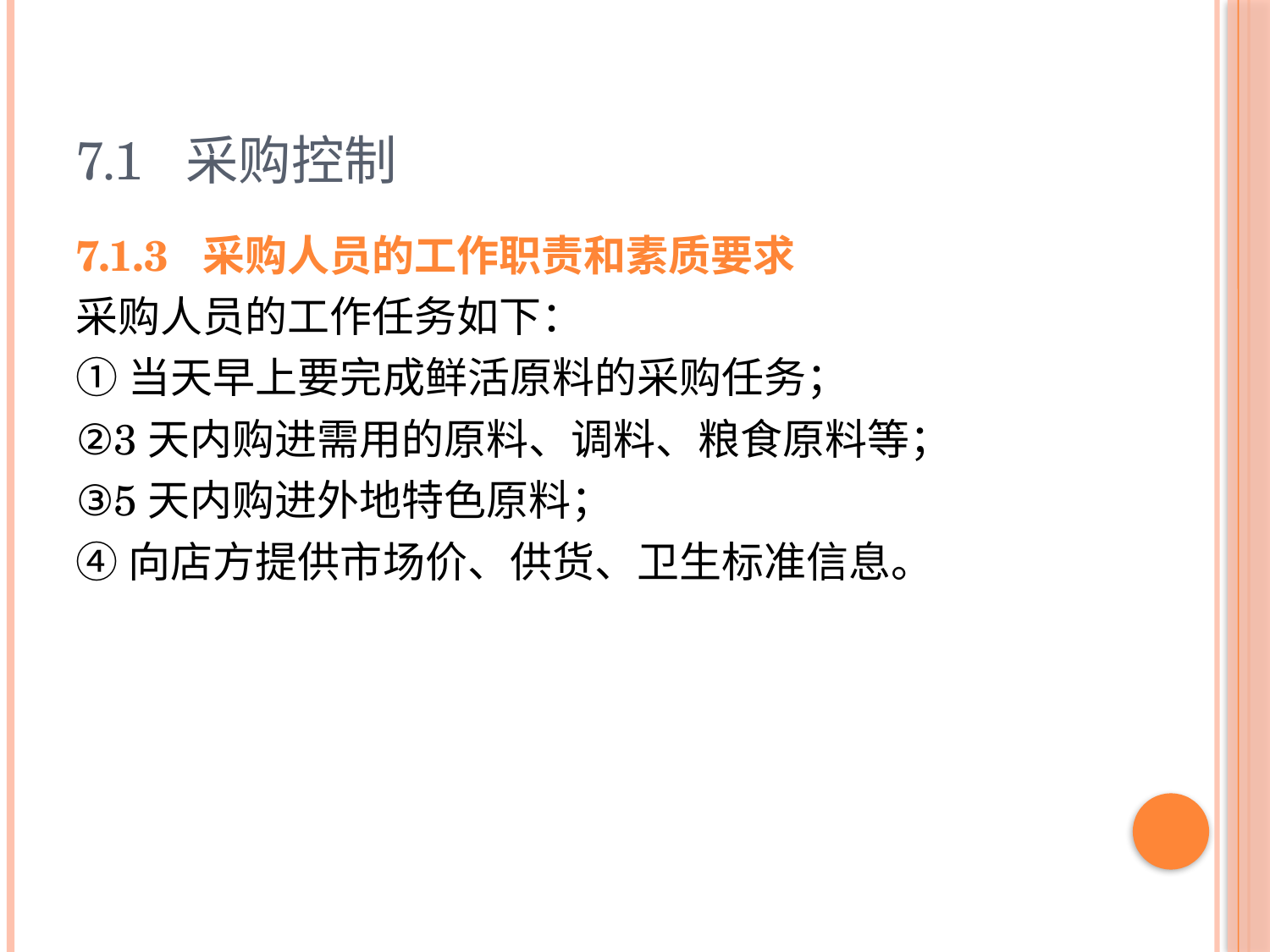

# 7.1  采购控制
7.1.3  采购人员的工作职责和素质要求
采购人员的工作任务如下：
①当天早上要完成鲜活原料的采购任务；
②3天内购进需用的原料、调料、粮食原料等；
③5天内购进外地特色原料；
④向店方提供市场价、供货、卫生标准信息。